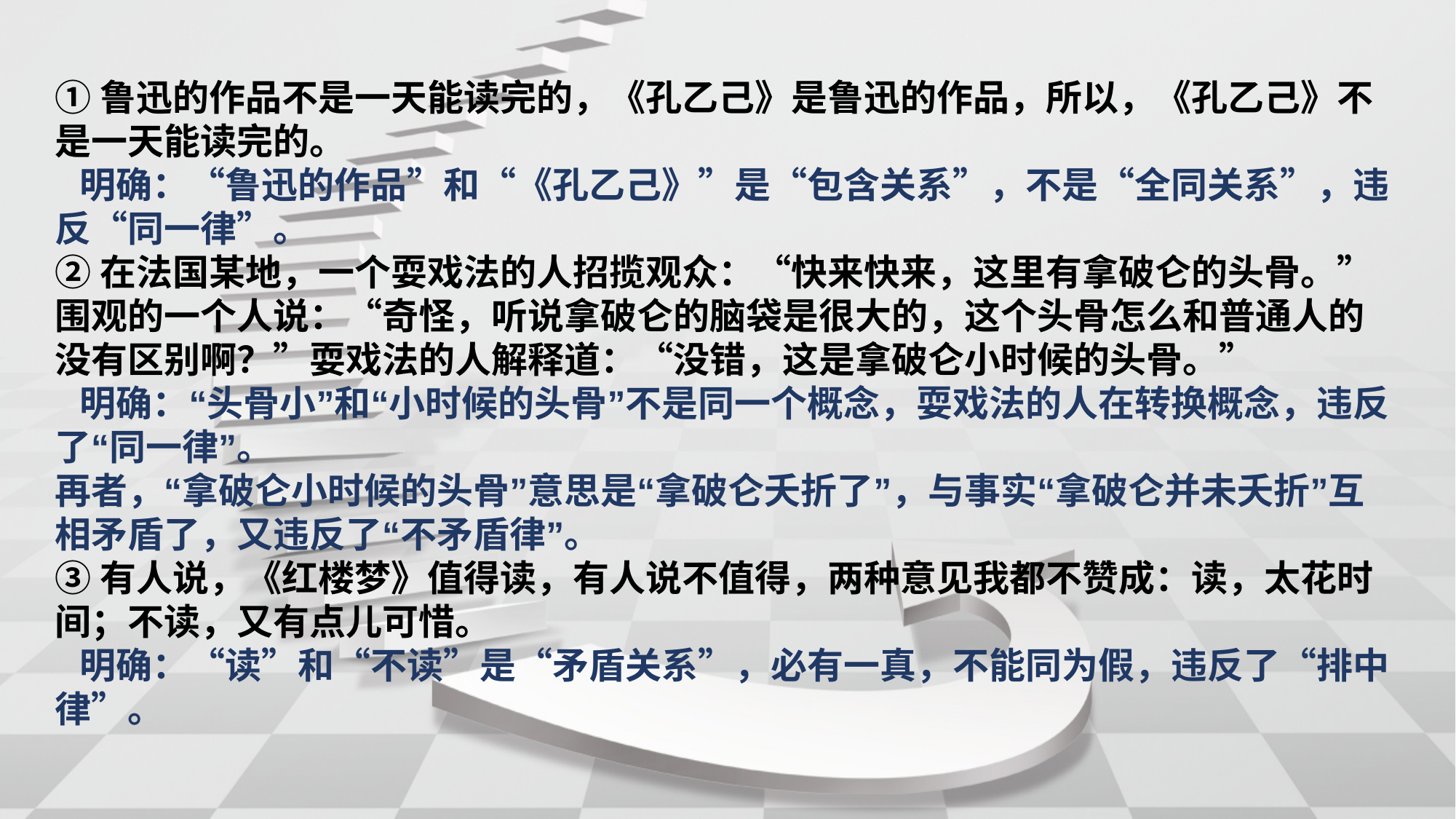

①鲁迅的作品不是一天能读完的，《孔乙己》是鲁迅的作品，所以，《孔乙己》不是一天能读完的。
  明确：“鲁迅的作品”和“《孔乙己》”是“包含关系”，不是“全同关系”，违反“同一律”。
②在法国某地，一个耍戏法的人招揽观众：“快来快来，这里有拿破仑的头骨。”围观的一个人说：“奇怪，听说拿破仑的脑袋是很大的，这个头骨怎么和普通人的没有区别啊？”耍戏法的人解释道：“没错，这是拿破仑小时候的头骨。”
  明确：“头骨小”和“小时候的头骨”不是同一个概念，耍戏法的人在转换概念，违反了“同一律”。
再者，“拿破仑小时候的头骨”意思是“拿破仑夭折了”，与事实“拿破仑并未夭折”互相矛盾了，又违反了“不矛盾律”。
③有人说，《红楼梦》值得读，有人说不值得，两种意见我都不赞成：读，太花时间；不读，又有点儿可惜。
  明确：“读”和“不读”是“矛盾关系”，必有一真，不能同为假，违反了“排中律”。